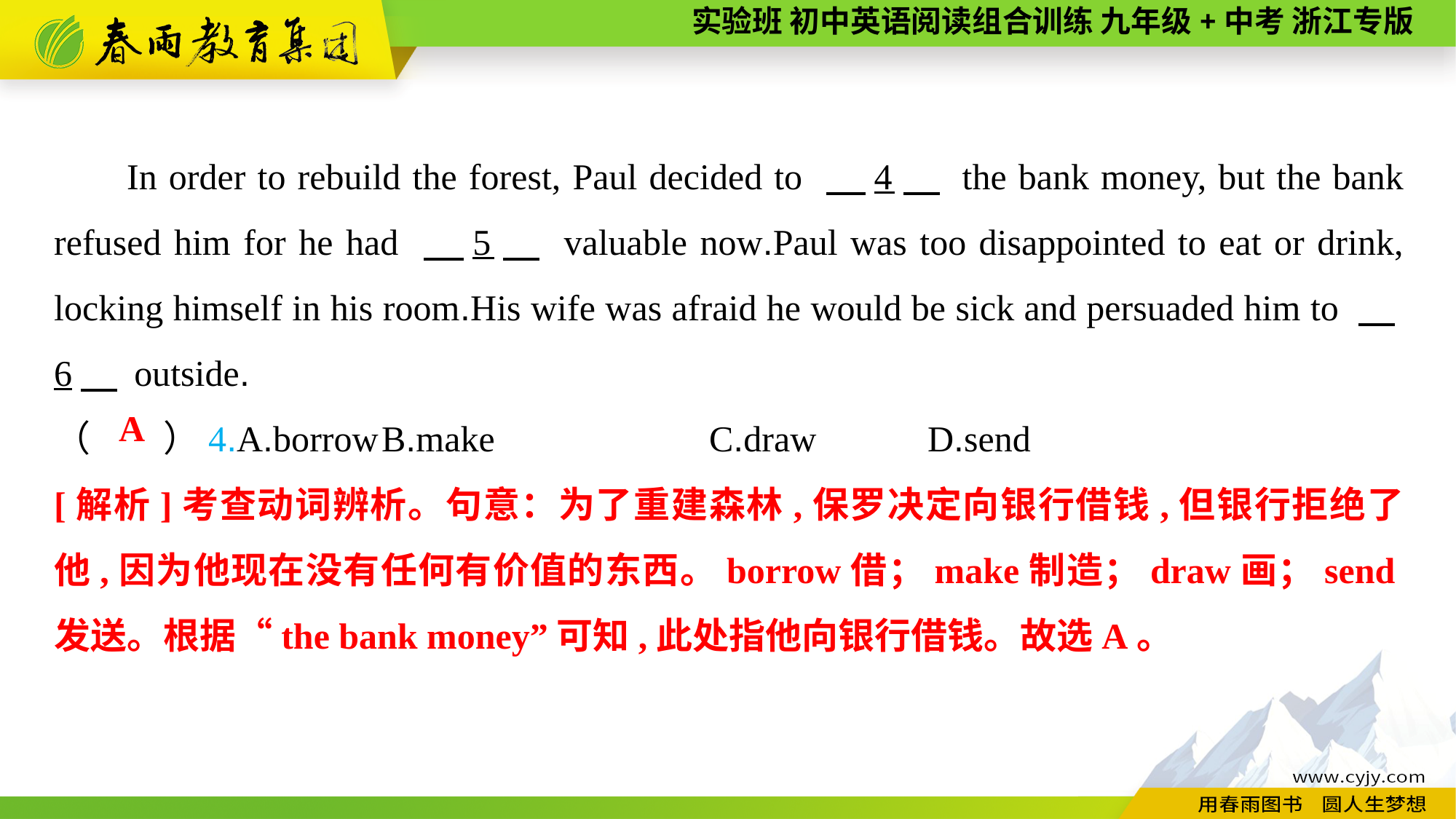

In order to rebuild the forest, Paul decided to 　4　 the bank money, but the bank refused him for he had 　5　 valuable now.Paul was too disappointed to eat or drink, locking himself in his room.His wife was afraid he would be sick and persuaded him to 　6　 outside.
（　　）4.A.borrow	B.make		C.draw		D.send
A
[解析]考查动词辨析。句意：为了重建森林,保罗决定向银行借钱,但银行拒绝了他,因为他现在没有任何有价值的东西。borrow借；make制造；draw画；send发送。根据“the bank money”可知,此处指他向银行借钱。故选A。